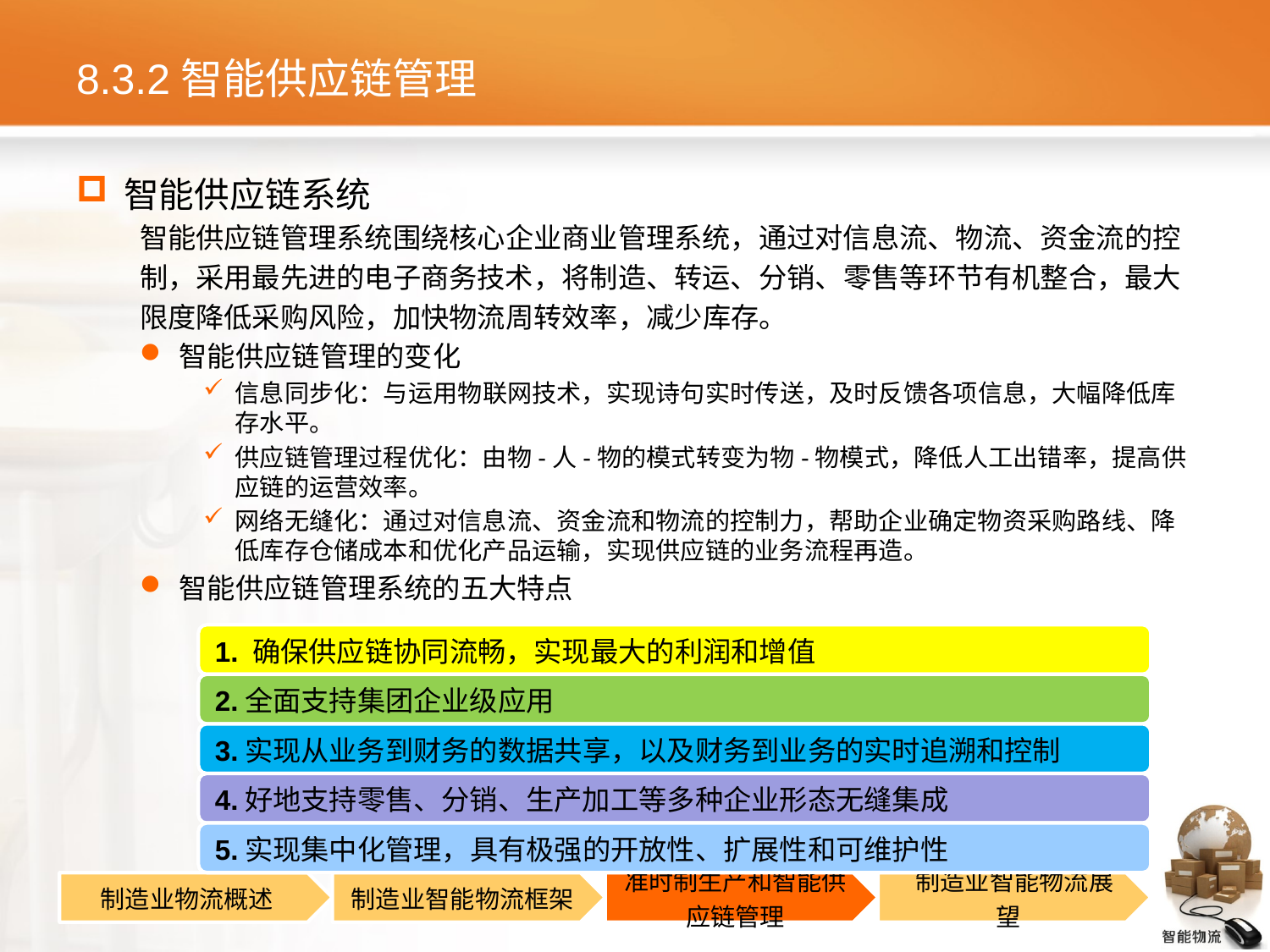

# 8.3.2智能供应链管理
智能供应链系统
智能供应链管理系统围绕核心企业商业管理系统，通过对信息流、物流、资金流的控
制，采用最先进的电子商务技术，将制造、转运、分销、零售等环节有机整合，最大
限度降低采购风险，加快物流周转效率，减少库存。
智能供应链管理的变化
信息同步化：与运用物联网技术，实现诗句实时传送，及时反馈各项信息，大幅降低库存水平。
供应链管理过程优化：由物-人-物的模式转变为物-物模式，降低人工出错率，提高供应链的运营效率。
网络无缝化：通过对信息流、资金流和物流的控制力，帮助企业确定物资采购路线、降低库存仓储成本和优化产品运输，实现供应链的业务流程再造。
智能供应链管理系统的五大特点
1. 确保供应链协同流畅，实现最大的利润和增值
2.全面支持集团企业级应用
3.实现从业务到财务的数据共享，以及财务到业务的实时追溯和控制
4.好地支持零售、分销、生产加工等多种企业形态无缝集成
5.实现集中化管理，具有极强的开放性、扩展性和可维护性